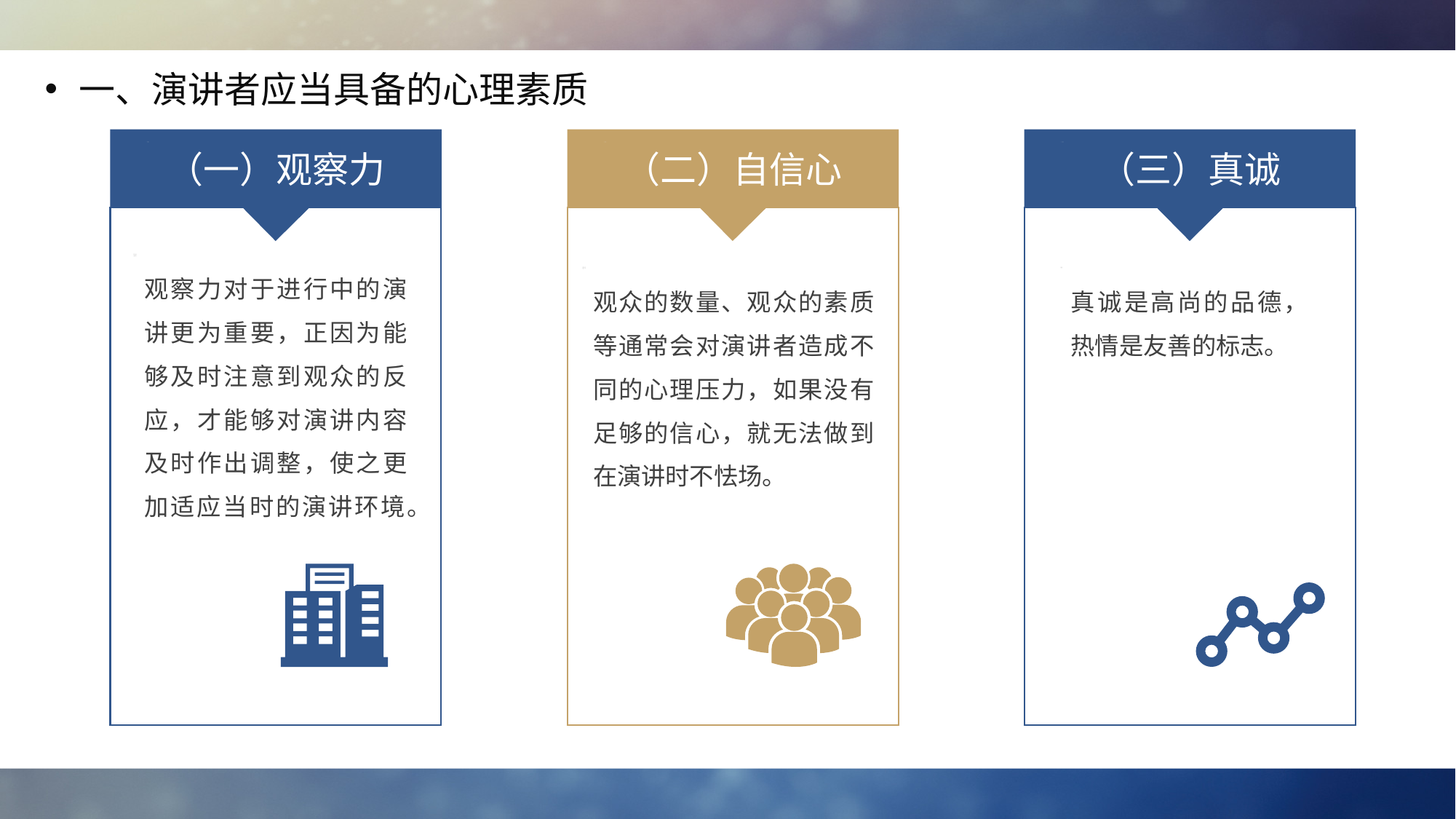

一、演讲者应当具备的心理素质

（一）观察力
（二）自信心
（三）真诚

观察力对于进行中的演讲更为重要，正因为能够及时注意到观众的反应，才能够对演讲内容及时作出调整，使之更加适应当时的演讲环境。
真诚是高尚的品德，热情是友善的标志。
观众的数量、观众的素质等通常会对演讲者造成不同的心理压力，如果没有足够的信心，就无法做到在演讲时不怯场。